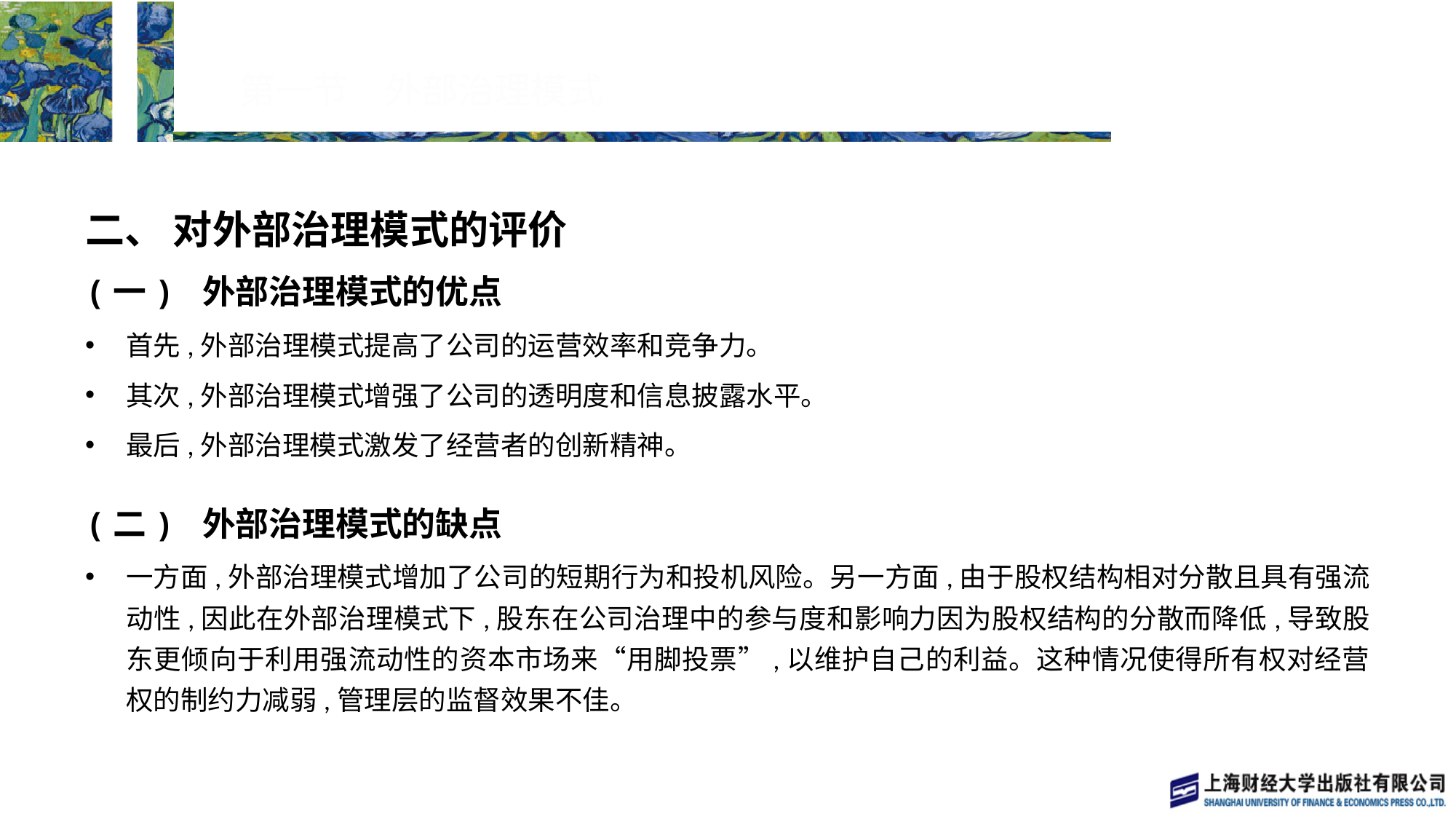

# 第一节　外部治理模式
二、 对外部治理模式的评价
(一) 外部治理模式的优点
首先,外部治理模式提高了公司的运营效率和竞争力。
其次,外部治理模式增强了公司的透明度和信息披露水平。
最后,外部治理模式激发了经营者的创新精神。
(二) 外部治理模式的缺点
一方面,外部治理模式增加了公司的短期行为和投机风险。另一方面,由于股权结构相对分散且具有强流动性,因此在外部治理模式下,股东在公司治理中的参与度和影响力因为股权结构的分散而降低,导致股东更倾向于利用强流动性的资本市场来“用脚投票”,以维护自己的利益。这种情况使得所有权对经营权的制约力减弱,管理层的监督效果不佳。